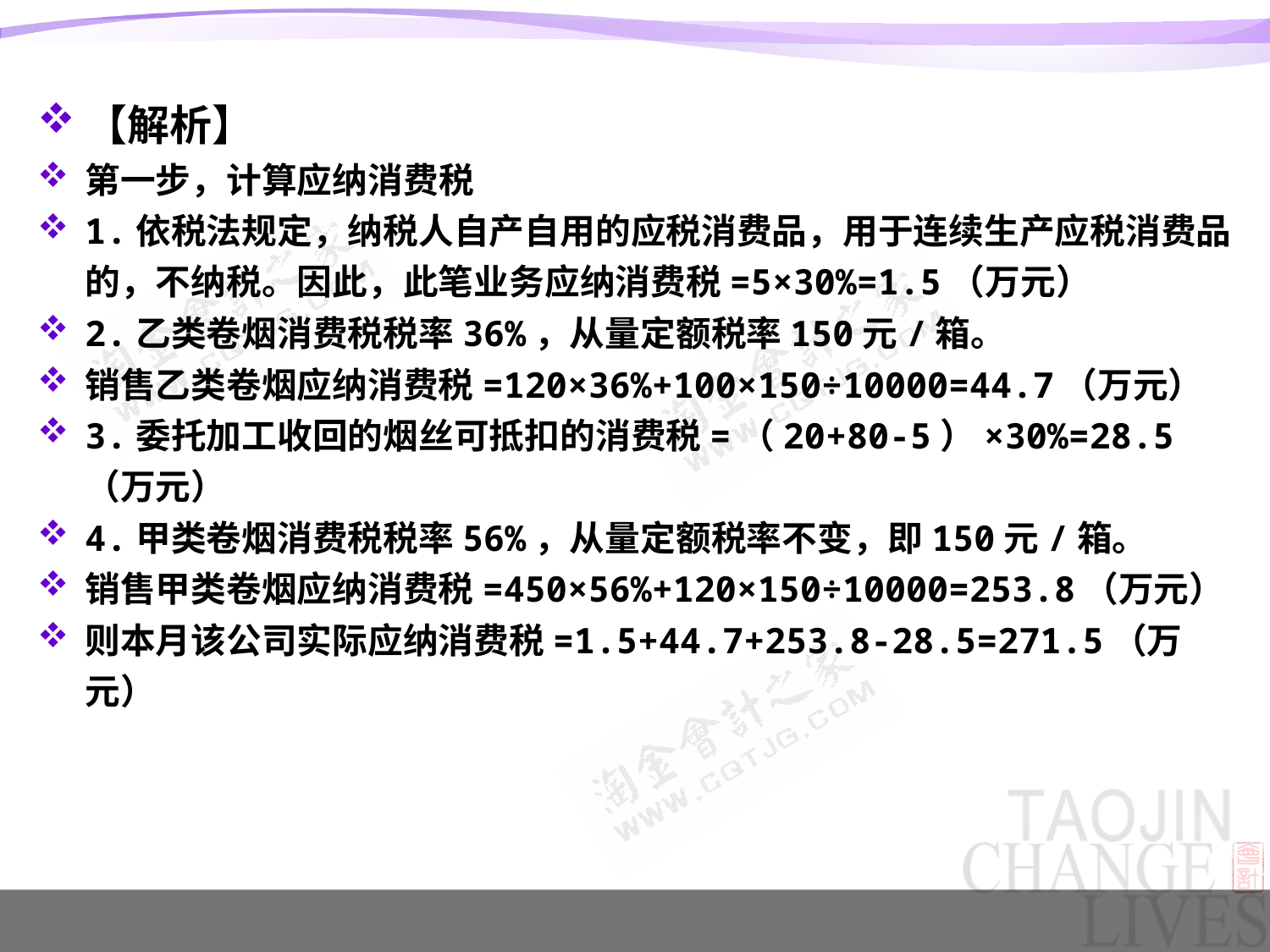

#
【解析】
第一步，计算应纳消费税
1.依税法规定，纳税人自产自用的应税消费品，用于连续生产应税消费品的，不纳税。因此，此笔业务应纳消费税=5×30%=1.5（万元）
2.乙类卷烟消费税税率36%，从量定额税率150元/箱。
销售乙类卷烟应纳消费税=120×36%+100×150÷10000=44.7（万元）
3.委托加工收回的烟丝可抵扣的消费税=（20+80-5）×30%=28.5（万元）
4.甲类卷烟消费税税率56%，从量定额税率不变，即150元/箱。
销售甲类卷烟应纳消费税=450×56%+120×150÷10000=253.8（万元）
则本月该公司实际应纳消费税=1.5+44.7+253.8-28.5=271.5（万元）